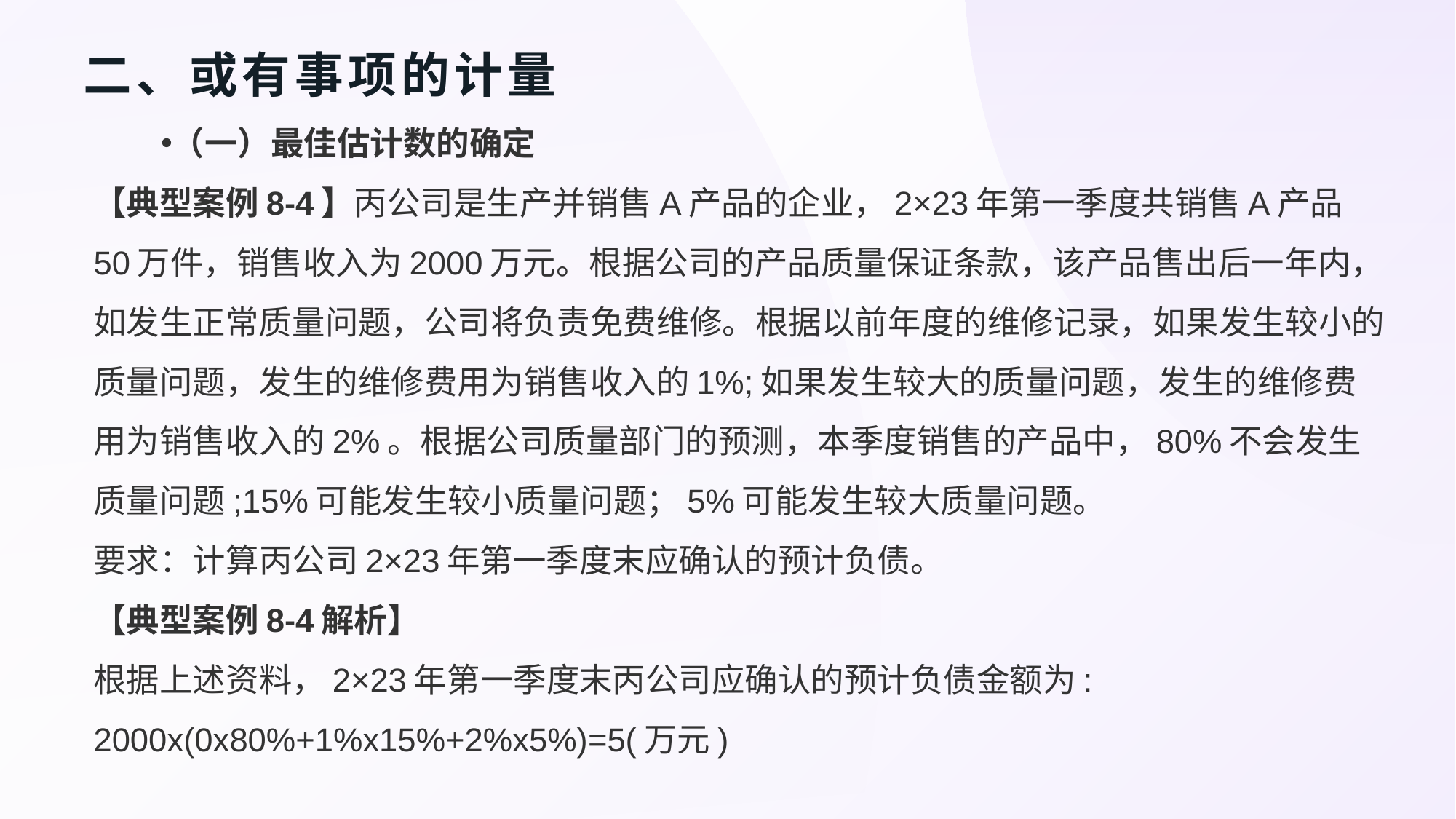

# 二、或有事项的计量
（一）最佳估计数的确定
【典型案例8-4】丙公司是生产并销售A产品的企业，2×23年第一季度共销售A产品50万件，销售收入为2000万元。根据公司的产品质量保证条款，该产品售出后一年内，如发生正常质量问题，公司将负责免费维修。根据以前年度的维修记录，如果发生较小的质量问题，发生的维修费用为销售收入的1%;如果发生较大的质量问题，发生的维修费用为销售收入的2%。根据公司质量部门的预测，本季度销售的产品中，80%不会发生质量问题;15%可能发生较小质量问题；5%可能发生较大质量问题。
要求：计算丙公司2×23年第一季度末应确认的预计负债。
【典型案例8-4解析】
根据上述资料，2×23年第一季度末丙公司应确认的预计负债金额为:
2000x(0x80%+1%x15%+2%x5%)=5(万元)